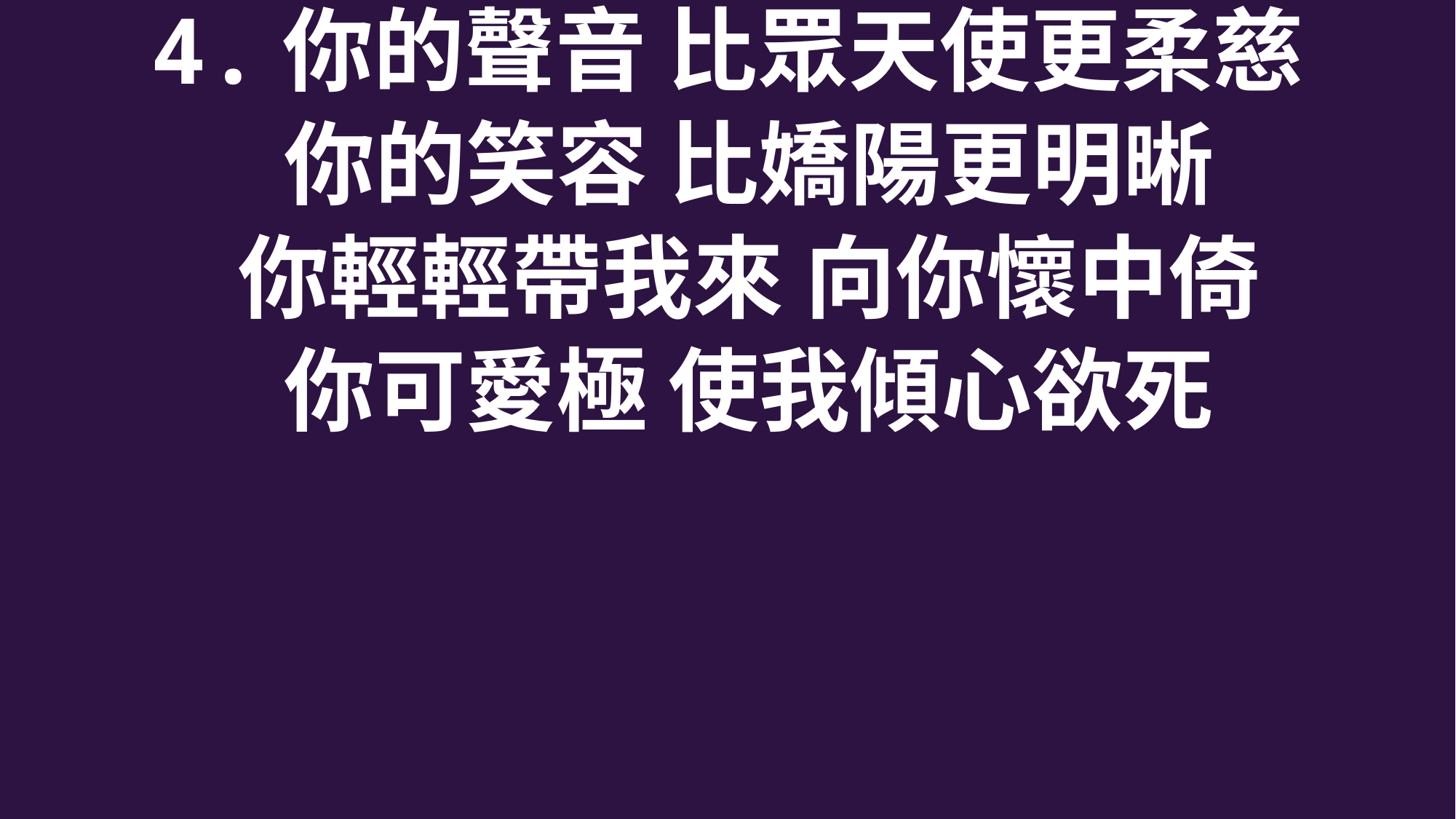

4.你的聲音 比眾天使更柔慈
 你的笑容 比嬌陽更明晰
 你輕輕帶我來 向你懷中倚
 你可愛極 使我傾心欲死